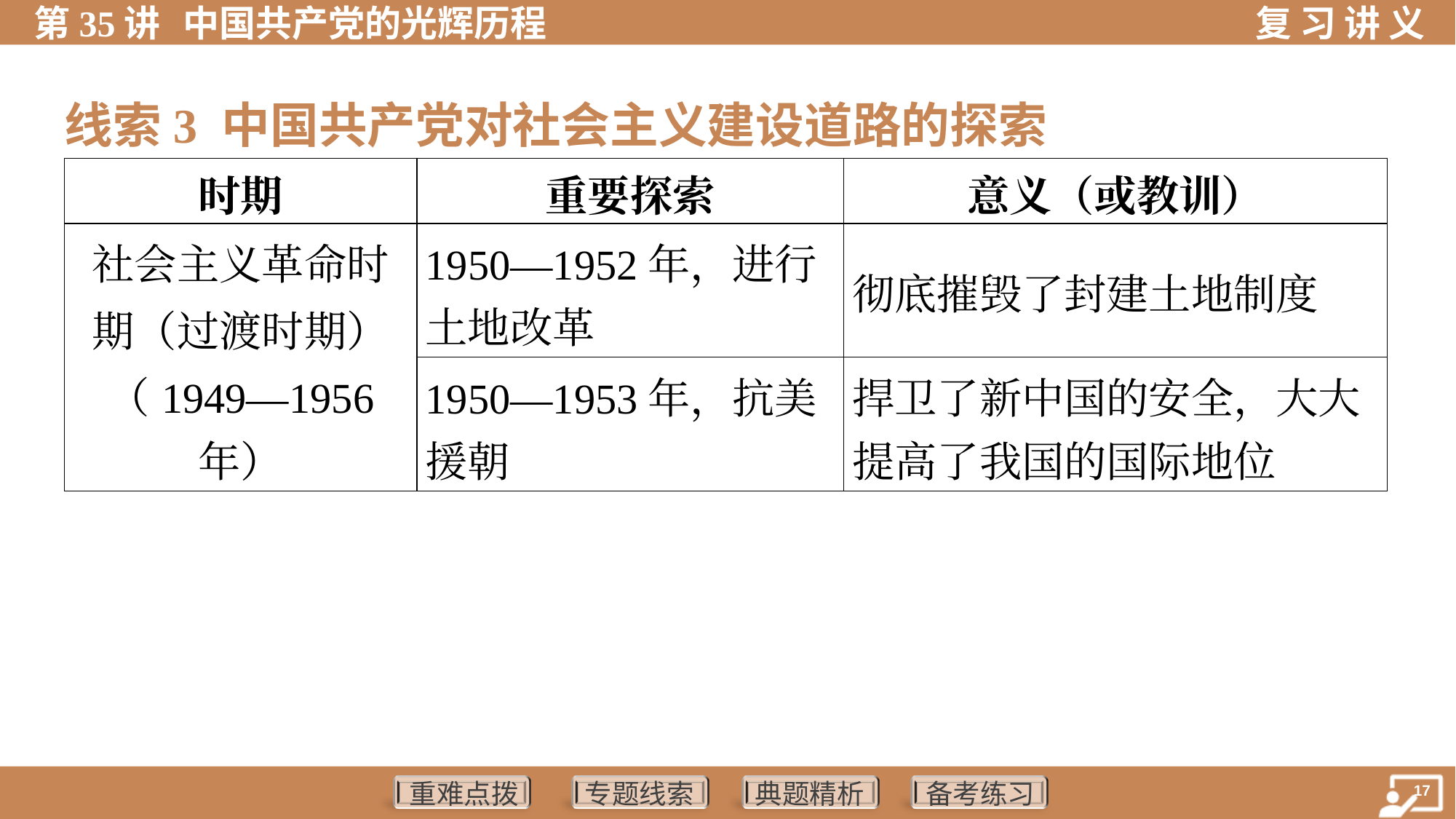

线索3 中国共产党对社会主义建设道路的探索
| 时期 | 重要探索 | 意义（或教训） |
| --- | --- | --- |
| 社会主义革命时 期（过渡时期） （1949—1956 年） | 1950—1952年，进行 土地改革 | 彻底摧毁了封建土地制度 |
|  | 1950—1953年，抗美 援朝 | 捍卫了新中国的安全，大大 提高了我国的国际地位 |